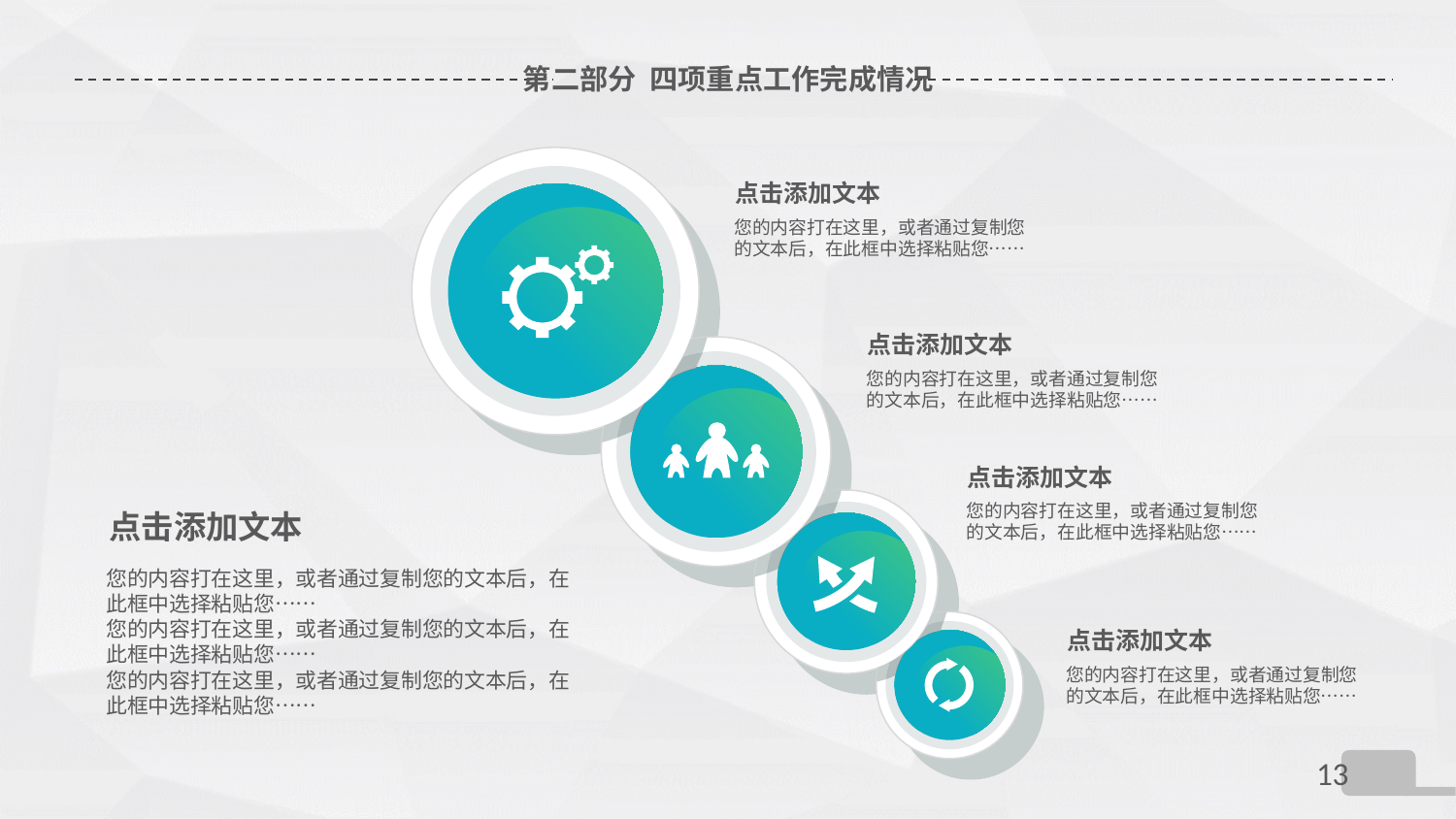

# 第二部分  四项重点工作完成情况

点击添加文本
您的内容打在这里，或者通过复制您的文本后，在此框中选择粘贴您……
点击添加文本
您的内容打在这里，或者通过复制您的文本后，在此框中选择粘贴您……
点击添加文本
您的内容打在这里，或者通过复制您的文本后，在此框中选择粘贴您……
点击添加文本
您的内容打在这里，或者通过复制您的文本后，在此框中选择粘贴您……
您的内容打在这里，或者通过复制您的文本后，在此框中选择粘贴您……
您的内容打在这里，或者通过复制您的文本后，在此框中选择粘贴您……
点击添加文本
您的内容打在这里，或者通过复制您的文本后，在此框中选择粘贴您……